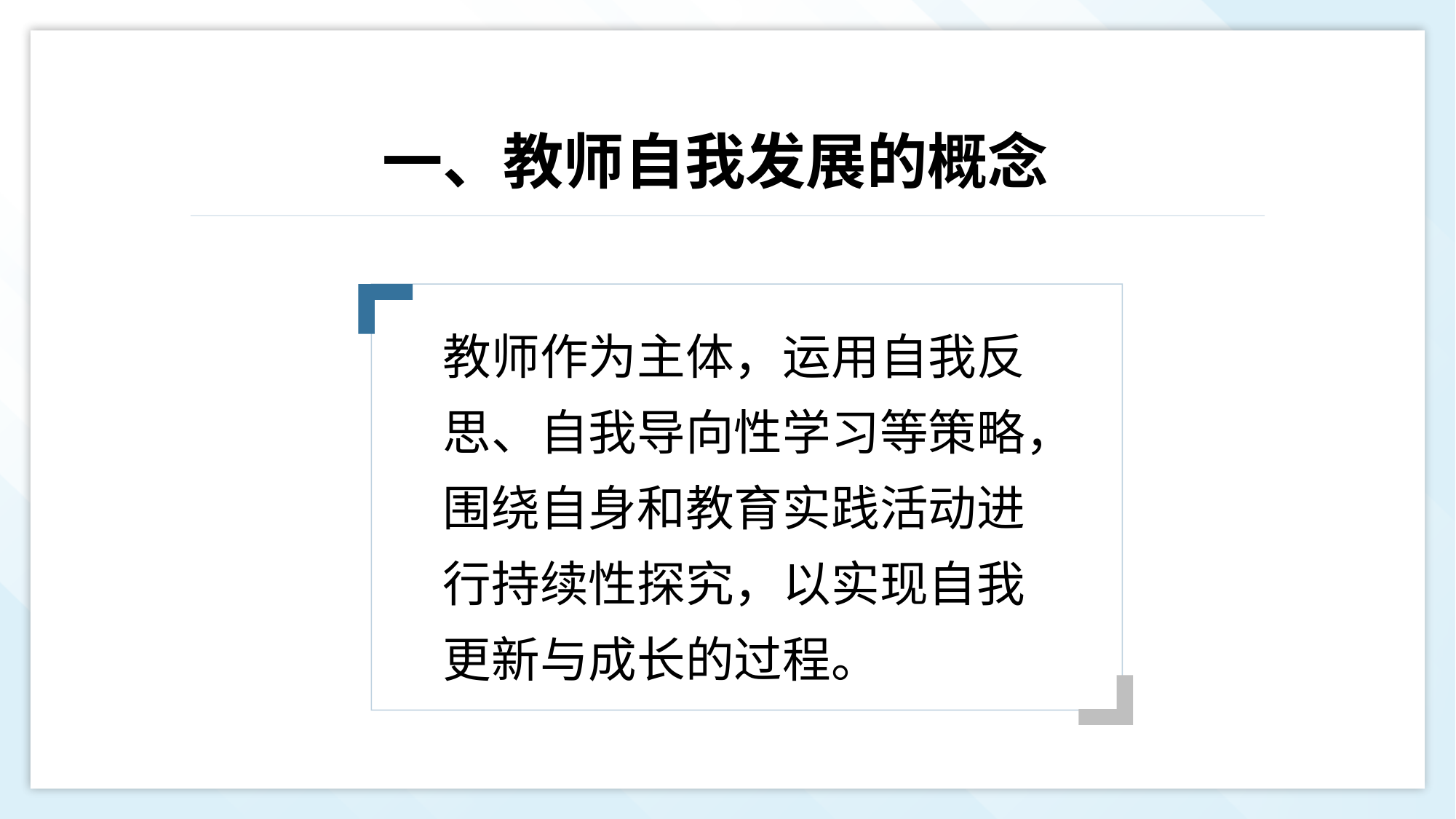

一、教师自我发展的概念

教师作为主体，运用自我反思、自我导向性学习等策略，围绕自身和教育实践活动进行持续性探究，以实现自我更新与成长的过程。